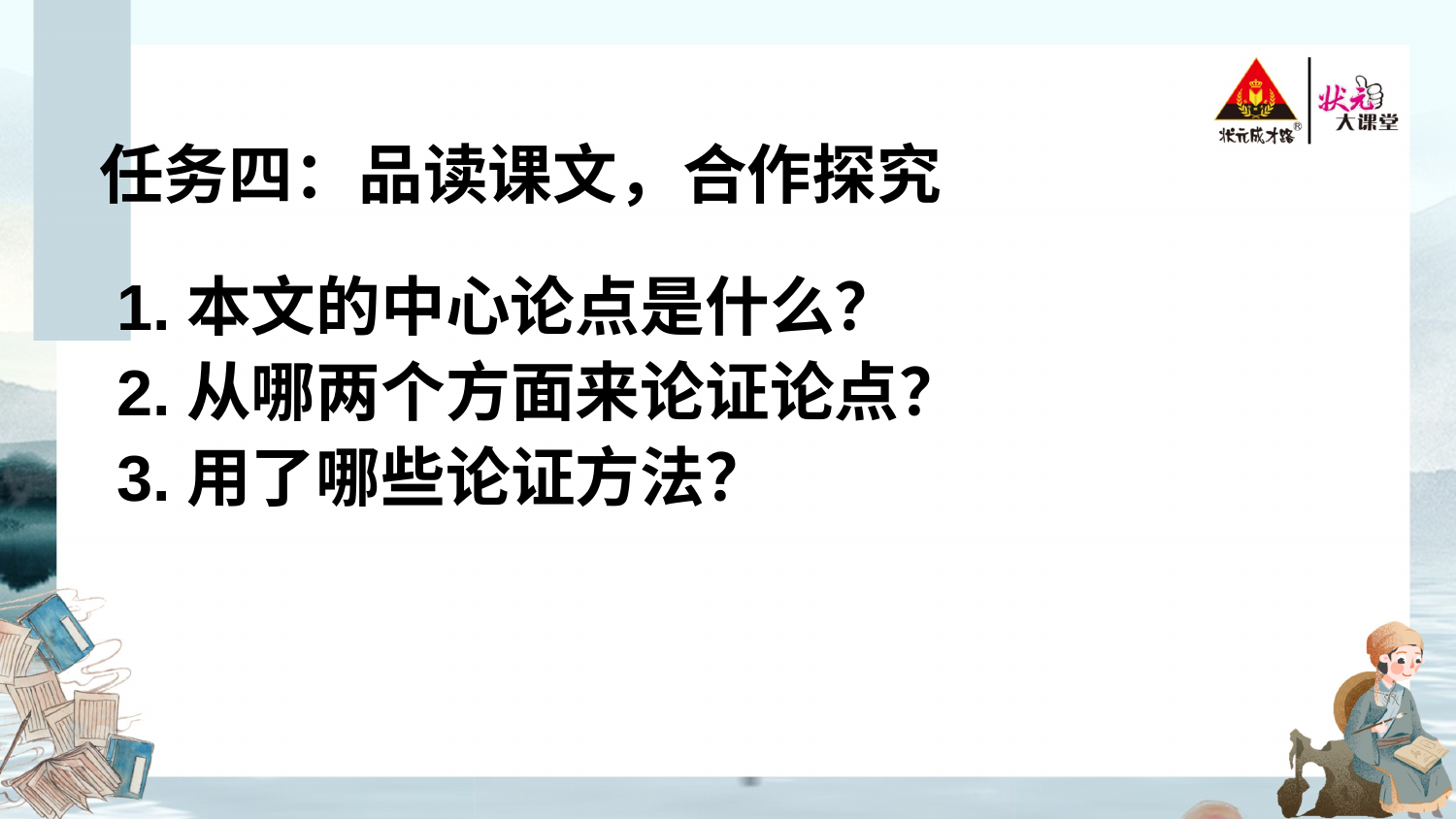

任务四：品读课文，合作探究

1.本文的中心论点是什么？
2.从哪两个方面来论证论点？
3.用了哪些论证方法？